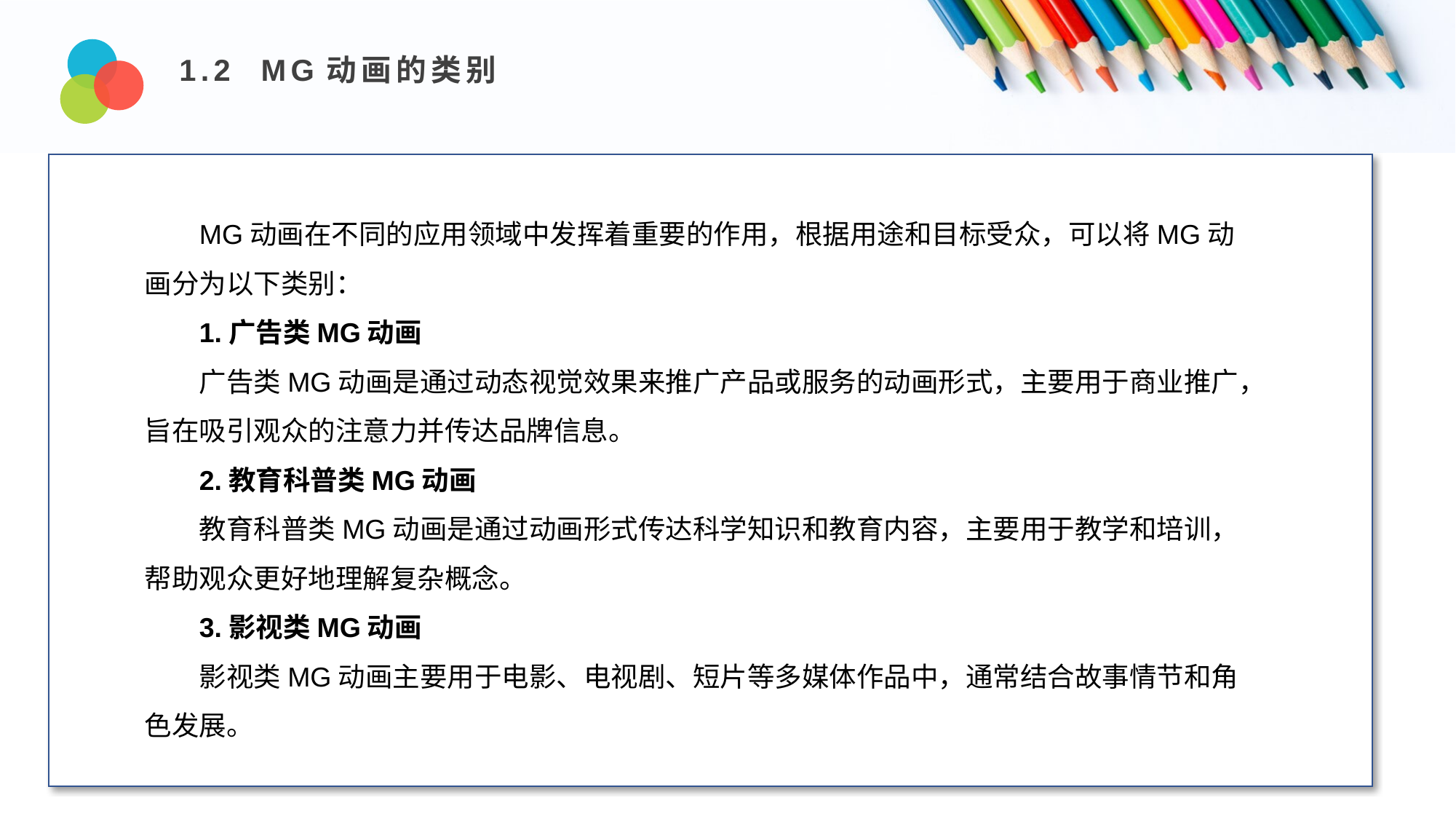

1.2  MG动画的类别
Design and Production
MG动画在不同的应用领域中发挥着重要的作用，根据用途和目标受众，可以将MG动画分为以下类别：
1.广告类MG动画
广告类MG动画是通过动态视觉效果来推广产品或服务的动画形式，主要用于商业推广，旨在吸引观众的注意力并传达品牌信息。
2.教育科普类MG动画
教育科普类MG动画是通过动画形式传达科学知识和教育内容，主要用于教学和培训，帮助观众更好地理解复杂概念。
3.影视类MG动画
影视类MG动画主要用于电影、电视剧、短片等多媒体作品中，通常结合故事情节和角色发展。